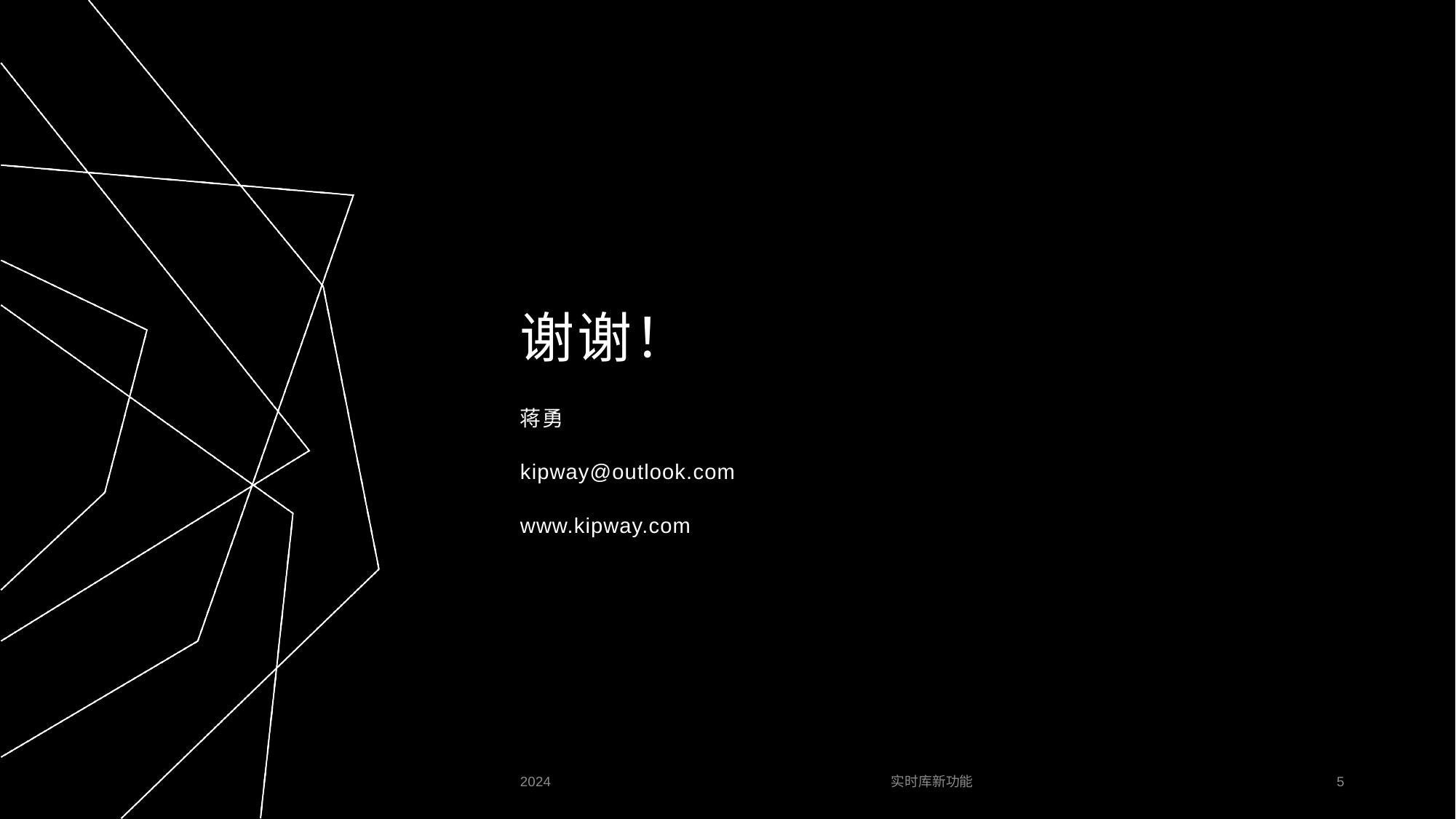

# 谢谢！
蒋勇
kipway@outlook.com
www.kipway.com
2024
实时库新功能
5